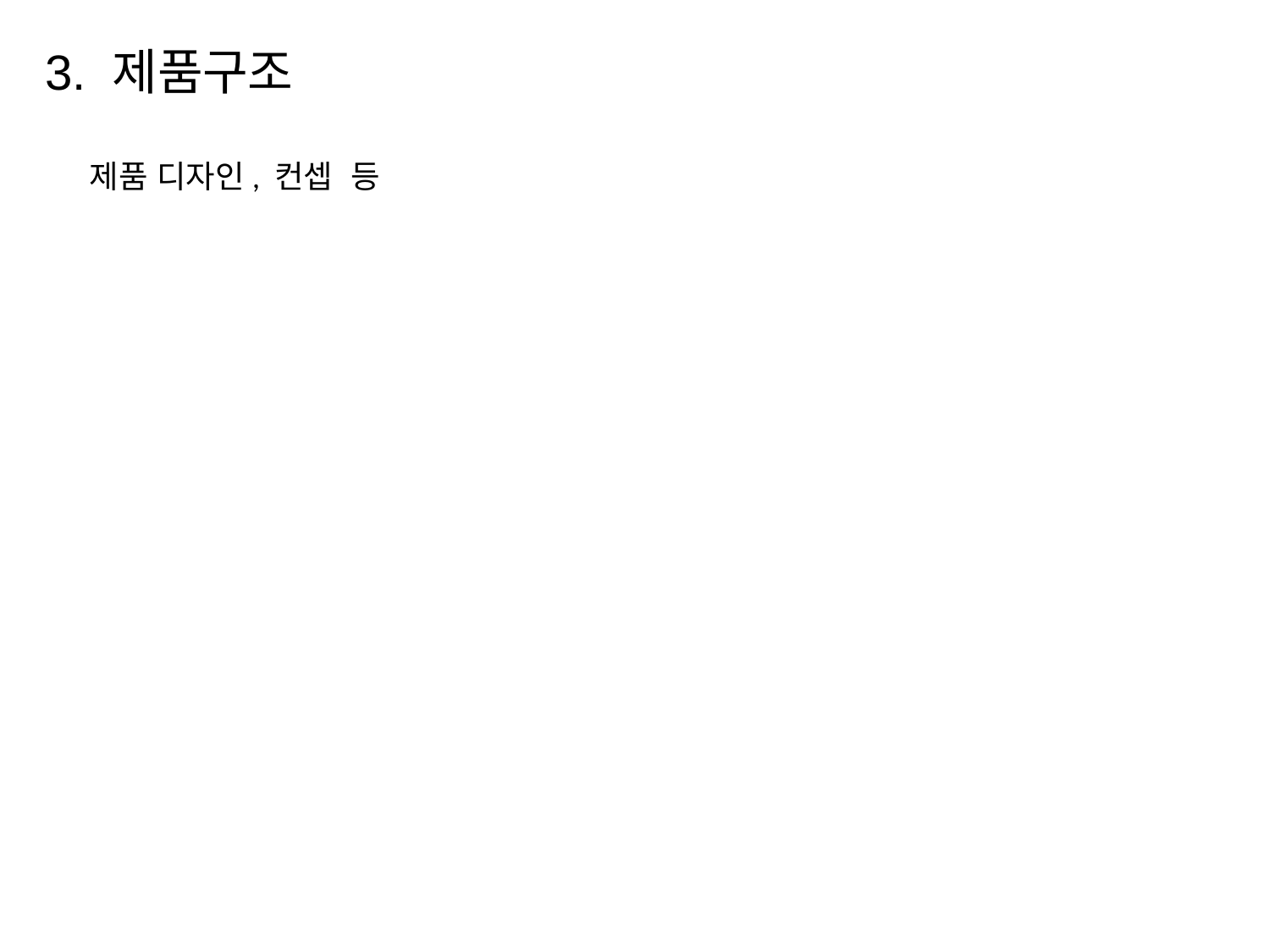

# 3. 제품구조
제품 디자인, 컨셉  등